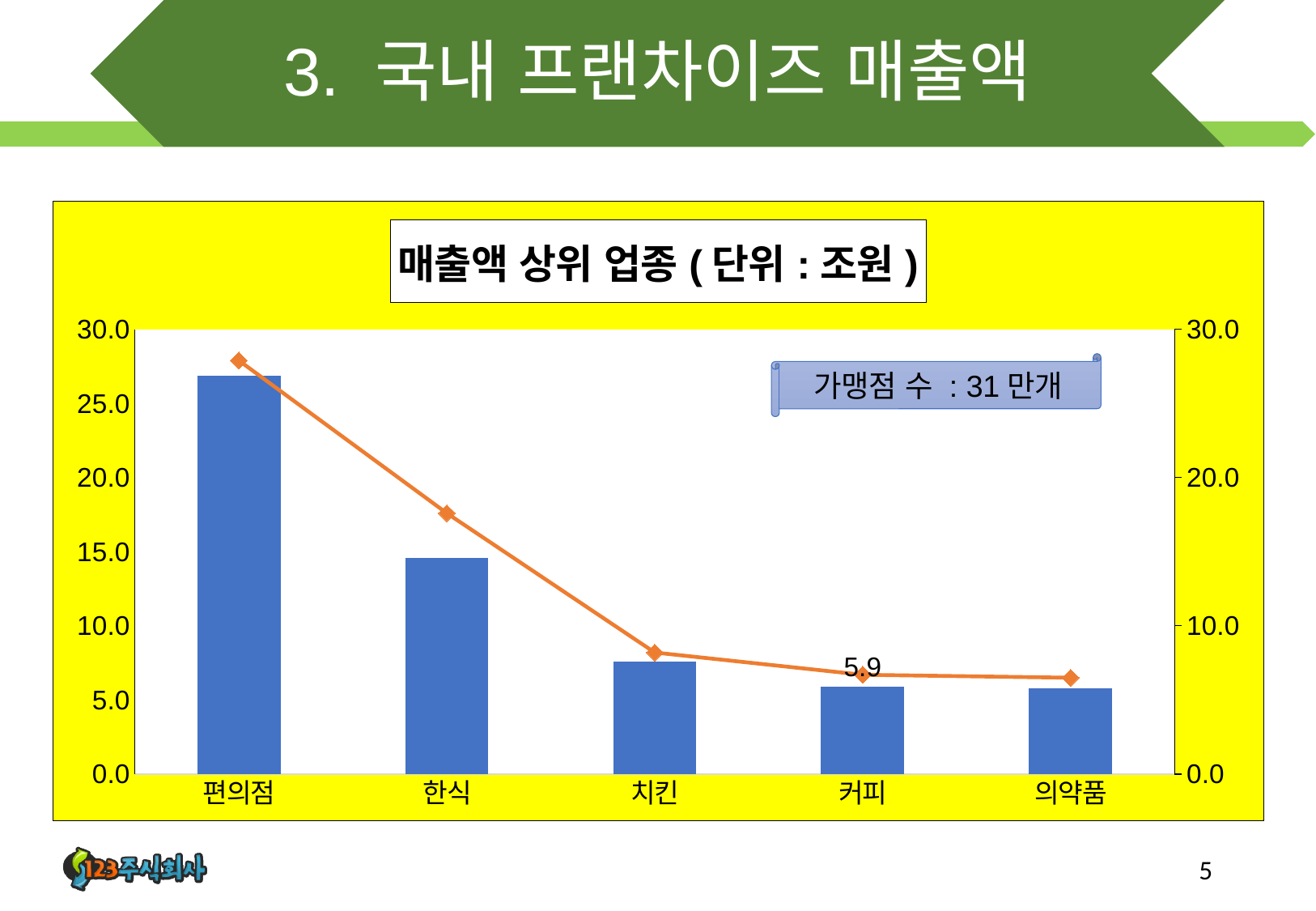

# 3. 국내 프랜차이즈 매출액

### Chart: 매출액 상위 업종(단위:조원)

| Category | 2022년 | 2023년 |
|---|---|---|
| 편의점 | 26.9 | 27.9 |
| 한식 | 14.6 | 17.6 |
| 치킨 | 7.6 | 8.2 |
| 커피 | 5.9 | 6.7 |
| 의약품 | 5.8 | 6.5 |
가맹점 수 : 31만개